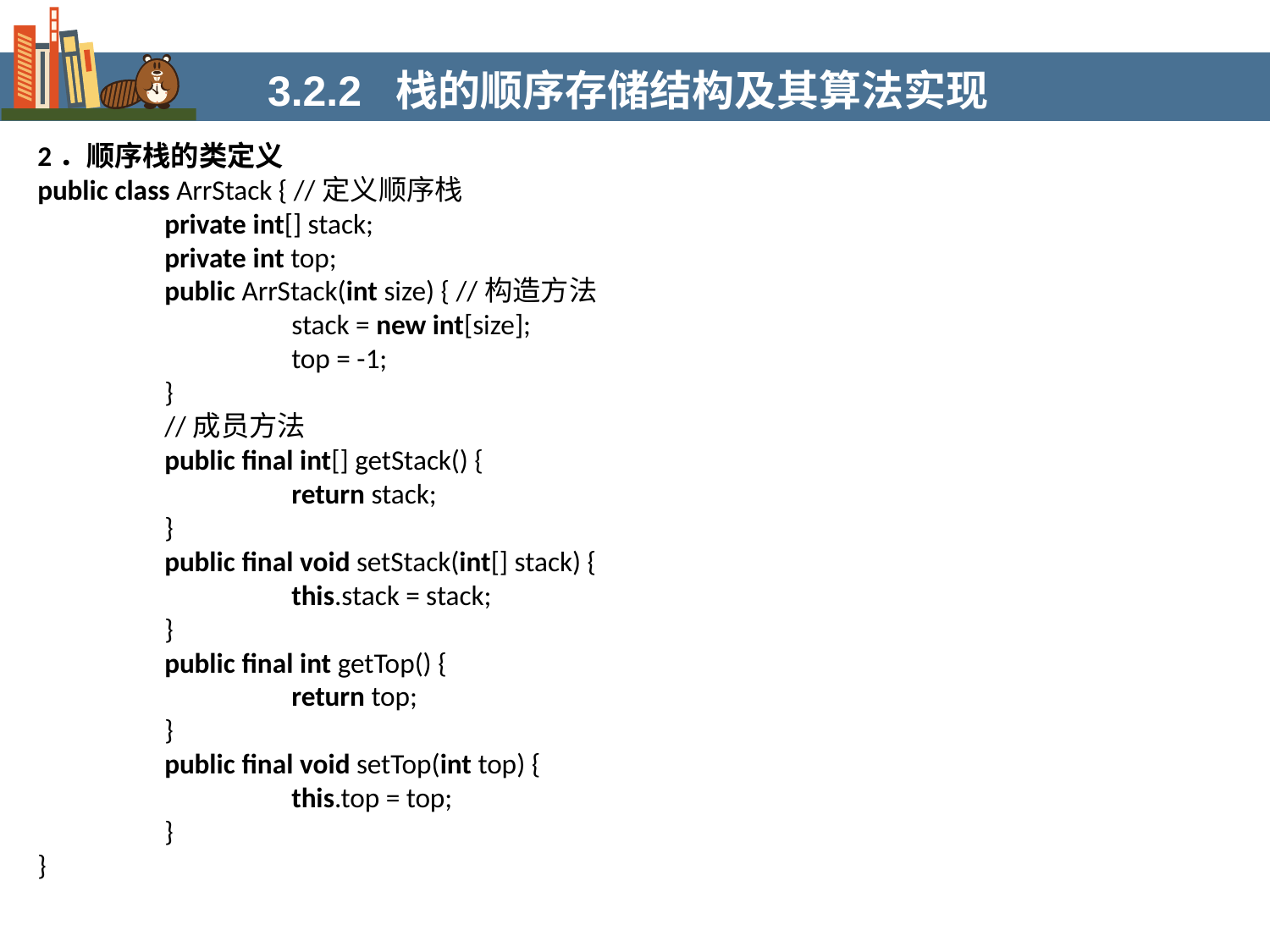

3.2.2  栈的顺序存储结构及其算法实现
2．顺序栈的类定义
public class ArrStack { //定义顺序栈
	private int[] stack;
	private int top;
	public ArrStack(int size) { //构造方法
		stack = new int[size];
		top = -1;
	}
	//成员方法
	public final int[] getStack() {
		return stack;
	}
	public final void setStack(int[] stack) {
		this.stack = stack;
	}
	public final int getTop() {
		return top;
	}
	public final void setTop(int top) {
		this.top = top;
	}
}